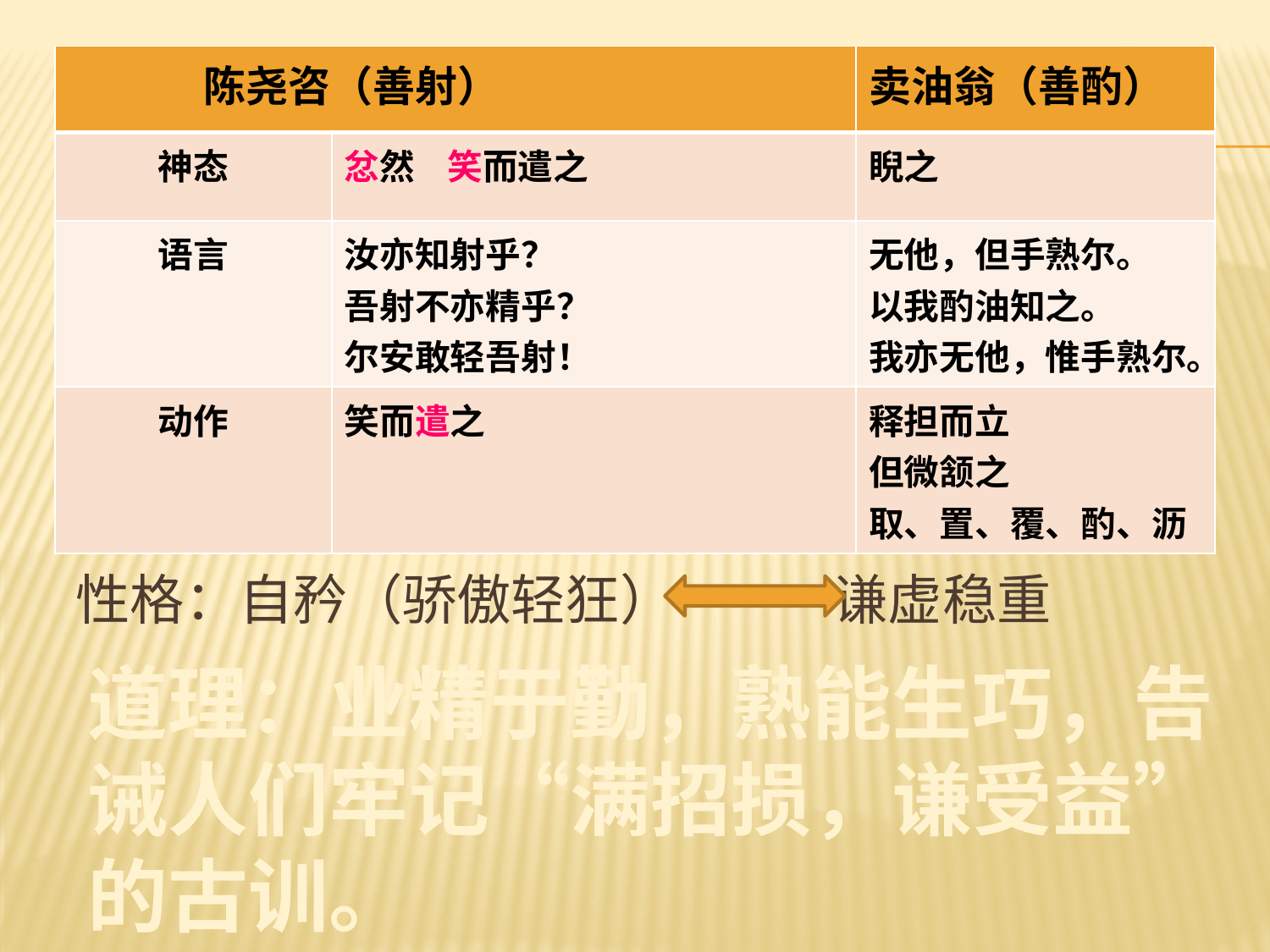

| 陈尧咨（善射） |  | 卖油翁（善酌） |
| --- | --- | --- |
| 神态 | 忿然 笑而遣之 | 睨之 |
| 语言 | 汝亦知射乎？ 吾射不亦精乎？ 尔安敢轻吾射！ | 无他，但手熟尔。 以我酌油知之。 我亦无他，惟手熟尔。 |
| 动作 | 笑而遣之 | 释担而立 但微颔之 取、置、覆、酌、沥 |
# 性格：自矜（骄傲轻狂）             谦虚稳重

道理：业精于勤，熟能生巧，告诫人们牢记“满招损，谦受益”的古训。